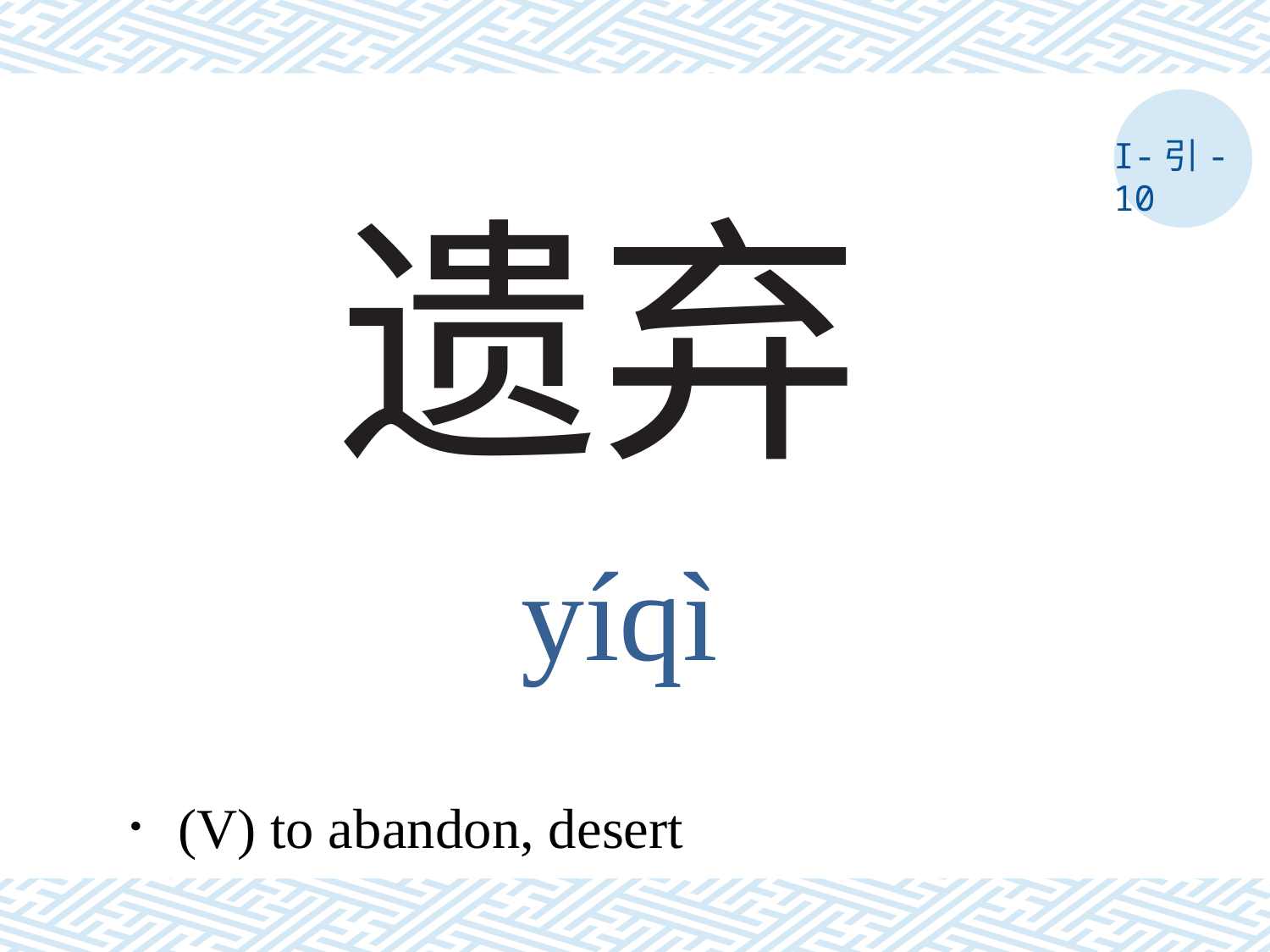

I-引- 10

# 遗弃
yíqì
．(V) to abandon, desert